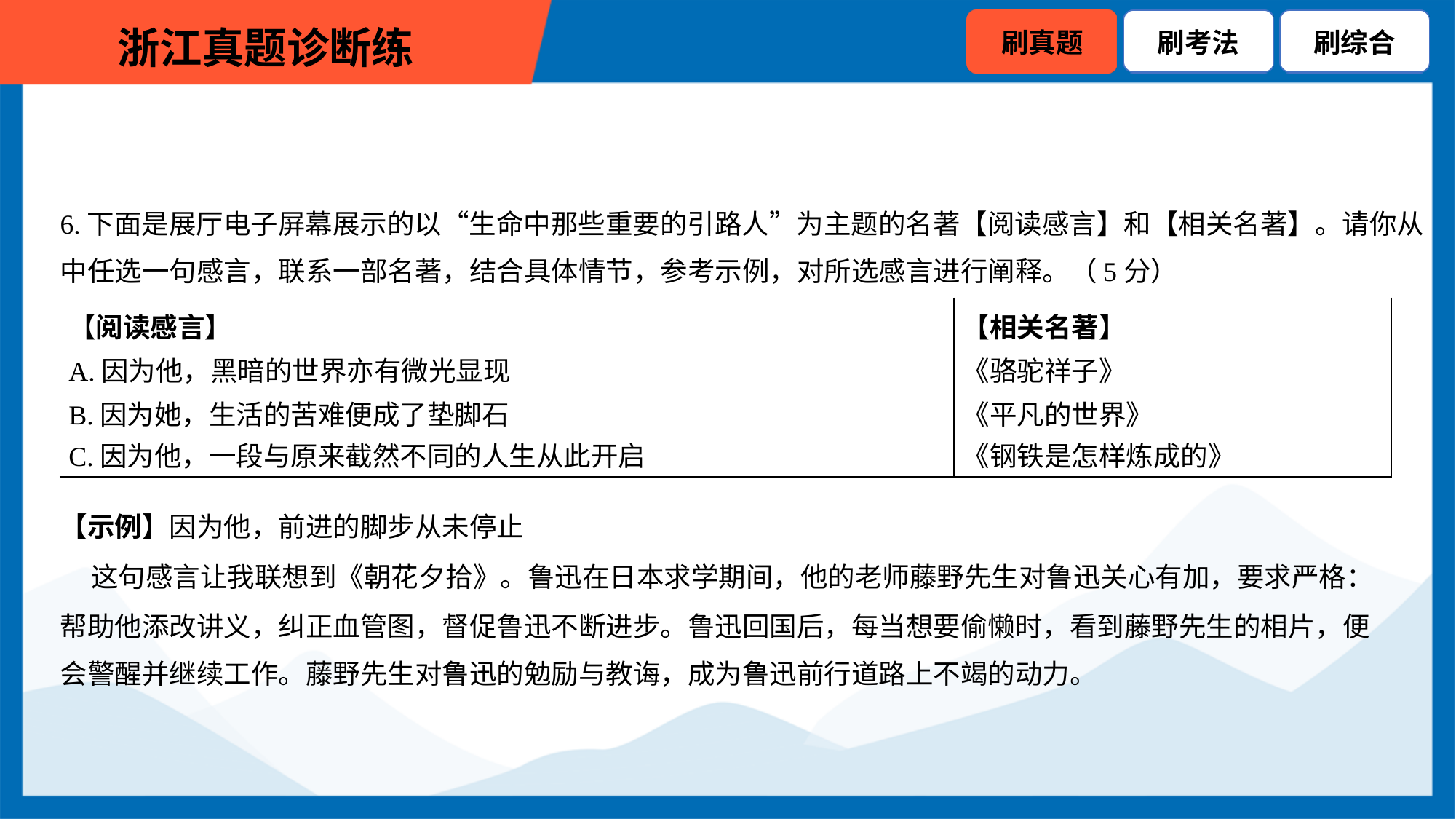

6.下面是展厅电子屏幕展示的以“生命中那些重要的引路人”为主题的名著【阅读感言】和【相关名著】。请你从
中任选一句感言，联系一部名著，结合具体情节，参考示例，对所选感言进行阐释。（5分）
| 【阅读感言】 A.因为他，黑暗的世界亦有微光显现 B.因为她，生活的苦难便成了垫脚石 C.因为他，一段与原来截然不同的人生从此开启 | 【相关名著】 《骆驼祥子》 《平凡的世界》 《钢铁是怎样炼成的》 |
| --- | --- |
【示例】因为他，前进的脚步从未停止
    这句感言让我联想到《朝花夕拾》。鲁迅在日本求学期间，他的老师藤野先生对鲁迅关心有加，要求严格：
帮助他添改讲义，纠正血管图，督促鲁迅不断进步。鲁迅回国后，每当想要偷懒时，看到藤野先生的相片，便
会警醒并继续工作。藤野先生对鲁迅的勉励与教诲，成为鲁迅前行道路上不竭的动力。